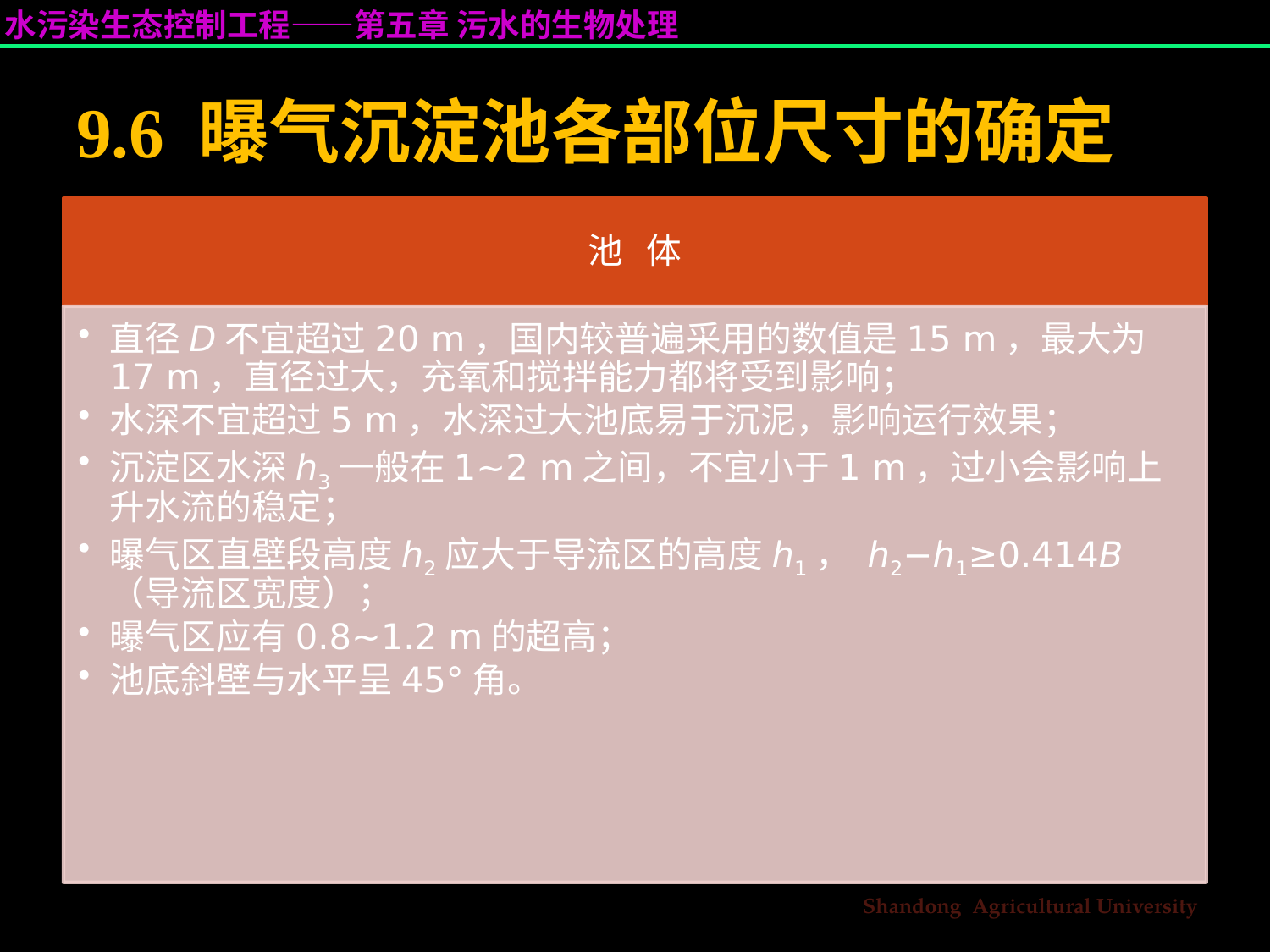

# 9.6 曝气沉淀池各部位尺寸的确定
池   体
直径D不宜超过20 m，国内较普遍采用的数值是15 m，最大为17 m，直径过大，充氧和搅拌能力都将受到影响；
水深不宜超过5 m，水深过大池底易于沉泥，影响运行效果；
沉淀区水深h3一般在1~2 m之间，不宜小于1 m，过小会影响上升水流的稳定；
曝气区直壁段高度h2应大于导流区的高度h1， h2−h1≥0.414B（导流区宽度）；
曝气区应有0.8~1.2 m的超高；
池底斜壁与水平呈45°角。